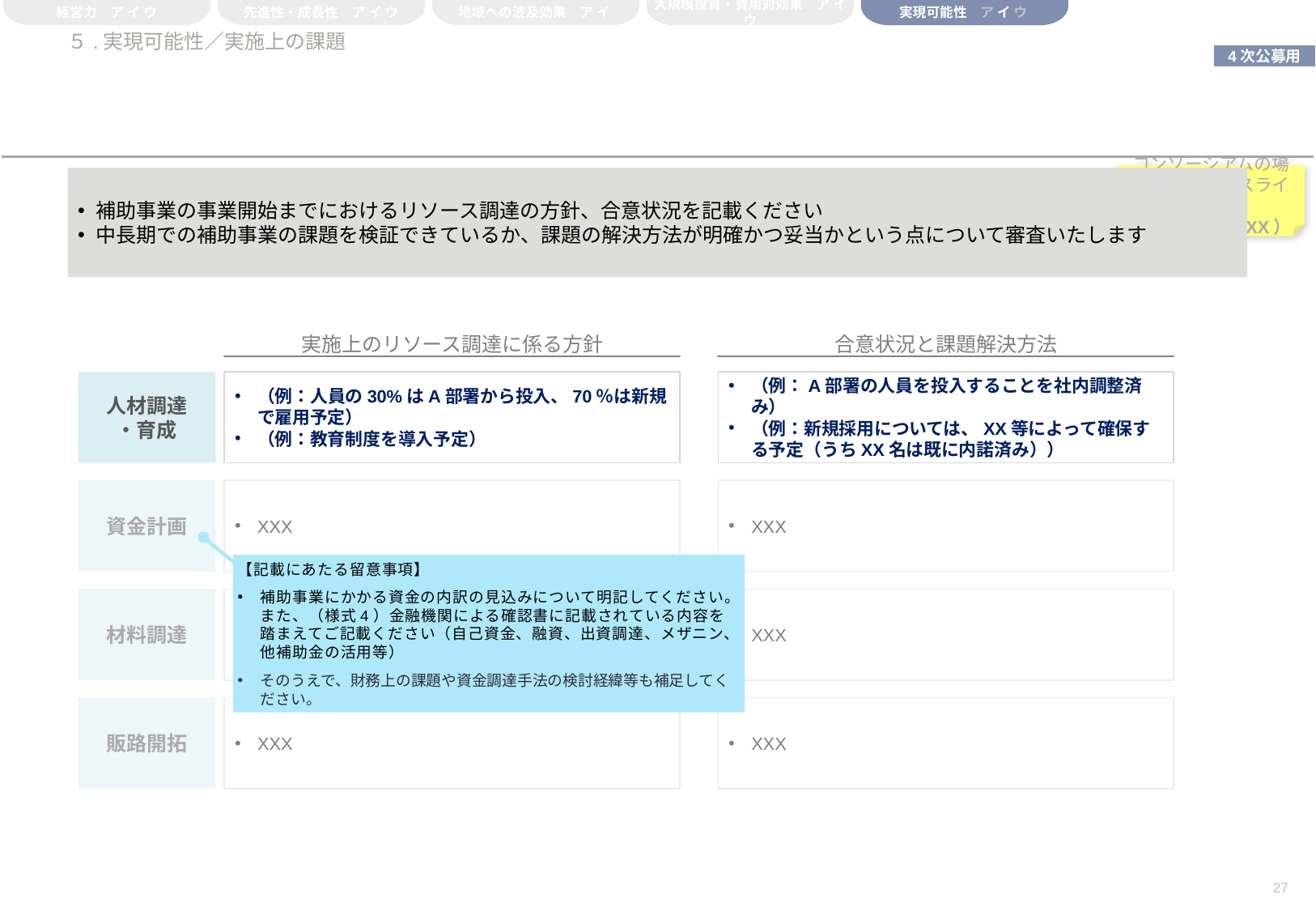

経営力　ア イ ウ
先進性・成長性　ア イ ウ
地域への波及効果　ア イ
大規模投資・費用対効果　ア イ ウ
実現可能性　ア イ ウ
# ５.実現可能性／実施上の課題

コンソーシアムの場合、各社毎にスライド作成
（株式会社XXXX）
補助事業の事業開始までにおけるリソース調達の方針、合意状況を記載ください
中長期での補助事業の課題を検証できているか、課題の解決方法が明確かつ妥当かという点について審査いたします
実施上のリソース調達に係る方針
合意状況と課題解決方法
人材調達
・育成
（例：人員の30%はA部署から投入、70％は新規で雇用予定）
（例：教育制度を導入予定）
（例：A部署の人員を投入することを社内調整済み）
（例：新規採用については、XX等によって確保する予定（うちXX名は既に内諾済み））
資金計画
XXX
XXX
【記載にあたる留意事項】
補助事業にかかる資金の内訳の見込みについて明記してください。また、（様式4）金融機関による確認書に記載されている内容を踏まえてご記載ください（自己資金、融資、出資調達、メザニン、他補助金の活用等）
そのうえで、財務上の課題や資金調達手法の検討経緯等も補足してください。
材料調達
XXX
XXX
販路開拓
XXX
XXX